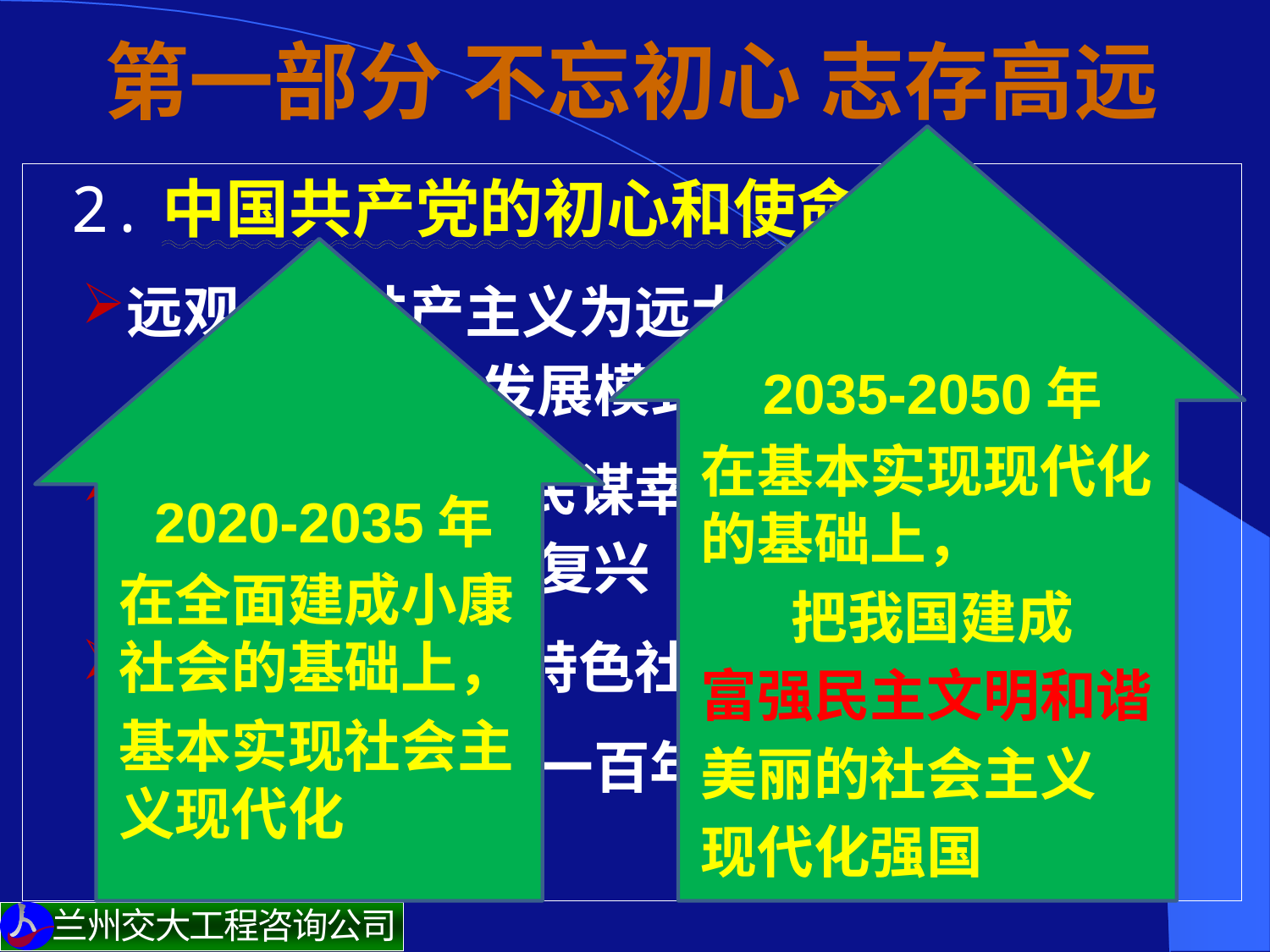

# 第一部分 不忘初心 志存高远
2035-2050年
在基本实现现代化的基础上，
把我国建成
富强民主文明和谐
美丽的社会主义
现代化强国
 2.中国共产党的初心和使命
远观：以共产主义为远大目标，
        探索人类的发展模式和道路
中观：为中国人民谋幸福
        为中华民族谋复兴
近观：推进中国特色社会主义伟大事业，
        努力实现两个一百年伟大目标
2020-2035年
在全面建成小康社会的基础上，
基本实现社会主义现代化